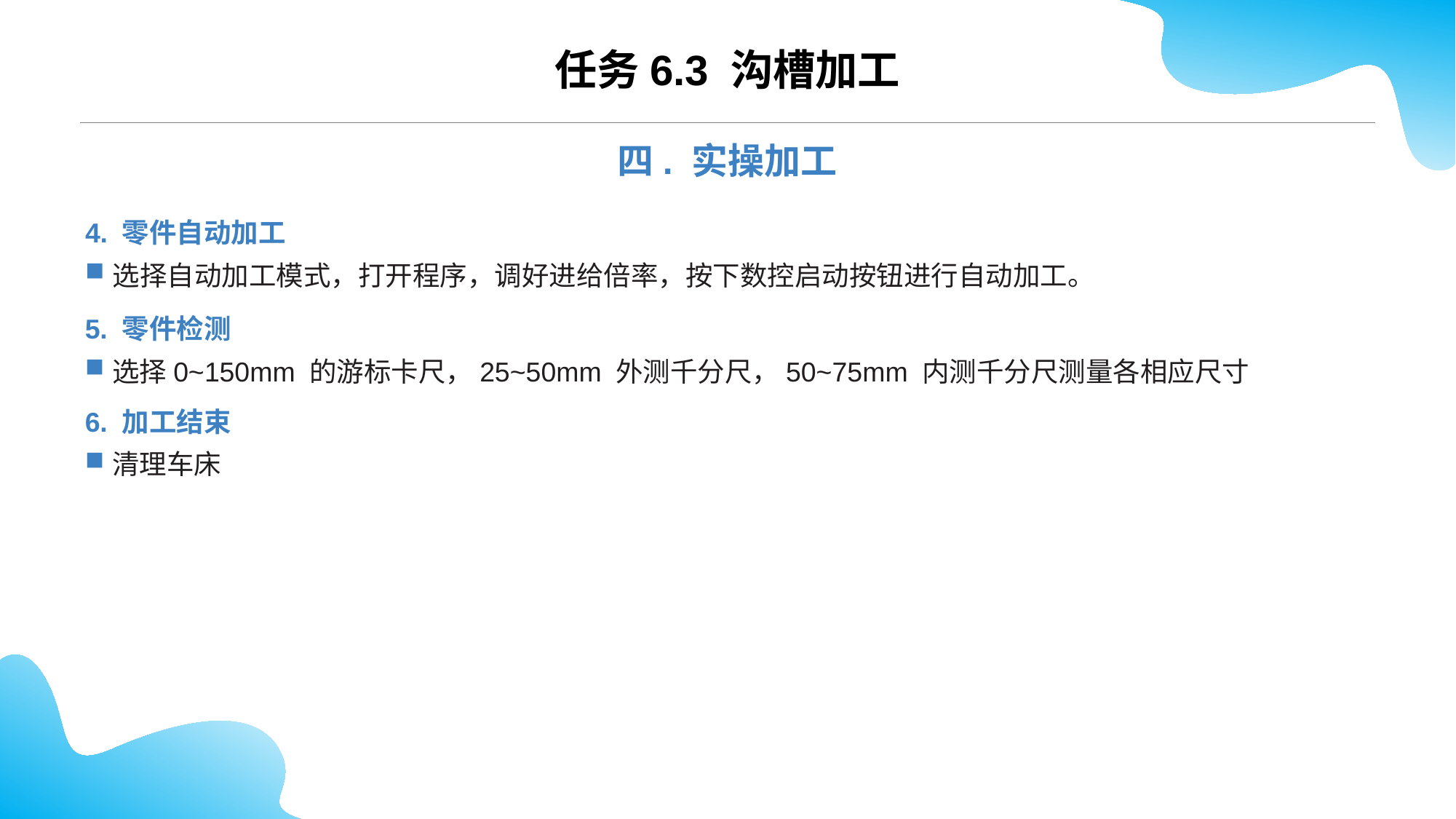

CONTENTS
任务6.3 沟槽加工
四. 实操加工
4. 零件自动加工
选择自动加工模式，打开程序，调好进给倍率，按下数控启动按钮进行自动加工。
5. 零件检测
选择0~150mm 的游标卡尺，25~50mm 外测千分尺，50~75mm 内测千分尺测量各相应尺寸
6. 加工结束
清理车床